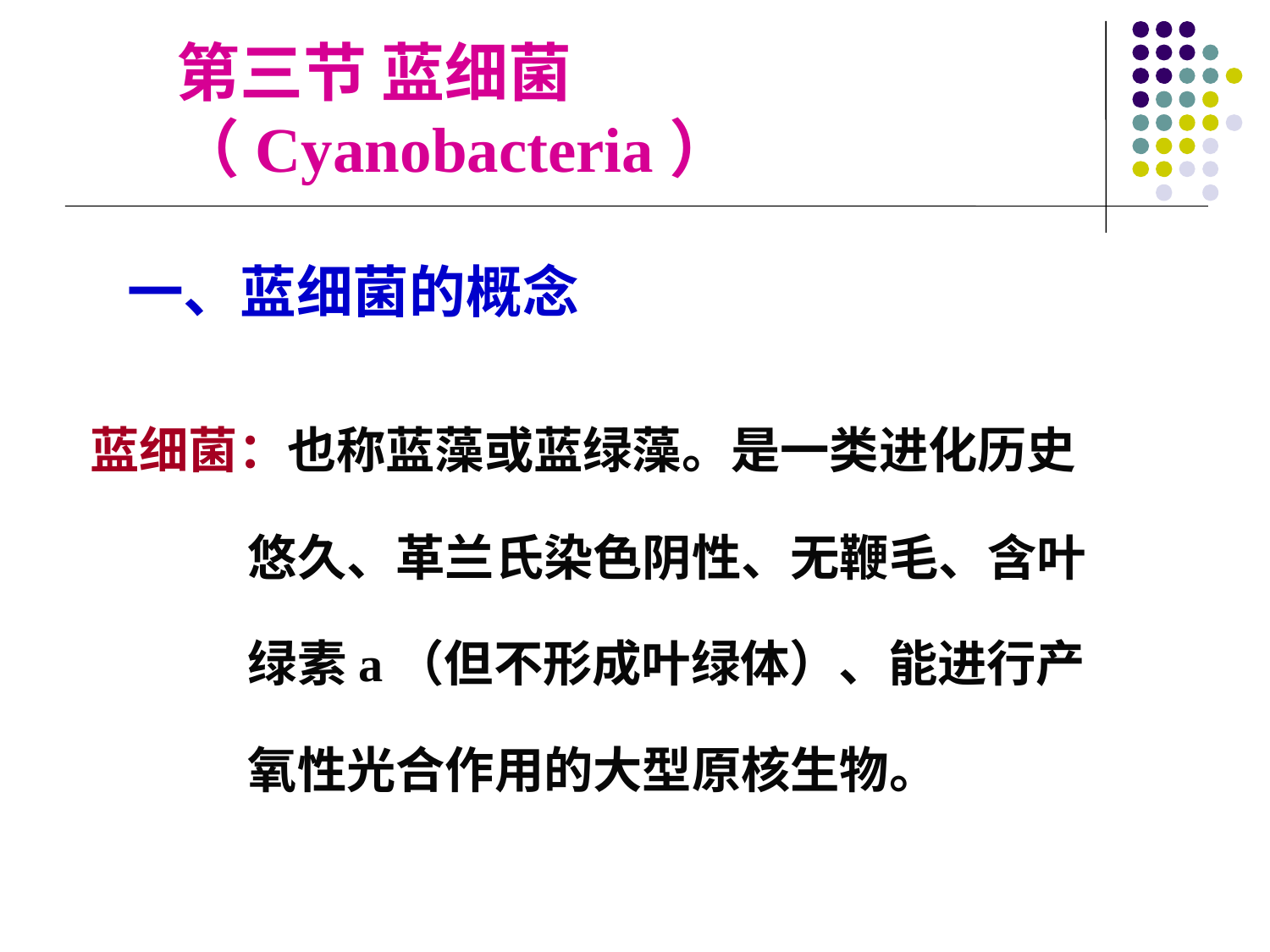

第三节 蓝细菌（Cyanobacteria）
一、蓝细菌的概念
蓝细菌：也称蓝藻或蓝绿藻。是一类进化历史悠久、革兰氏染色阴性、无鞭毛、含叶绿素a（但不形成叶绿体）、能进行产氧性光合作用的大型原核生物。